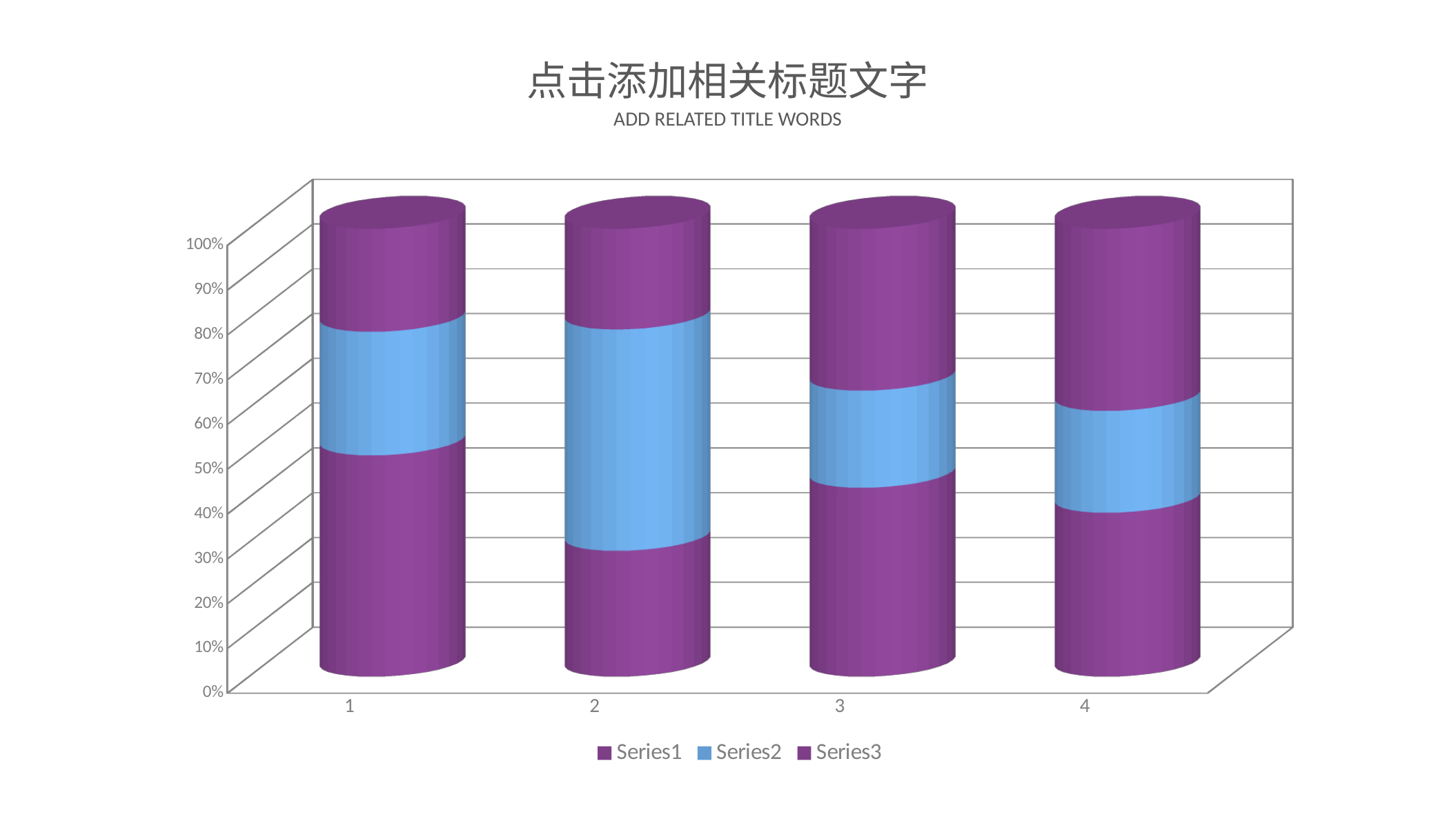

点击添加相关标题文字
ADD RELATED TITLE WORDS

[unsupported chart]